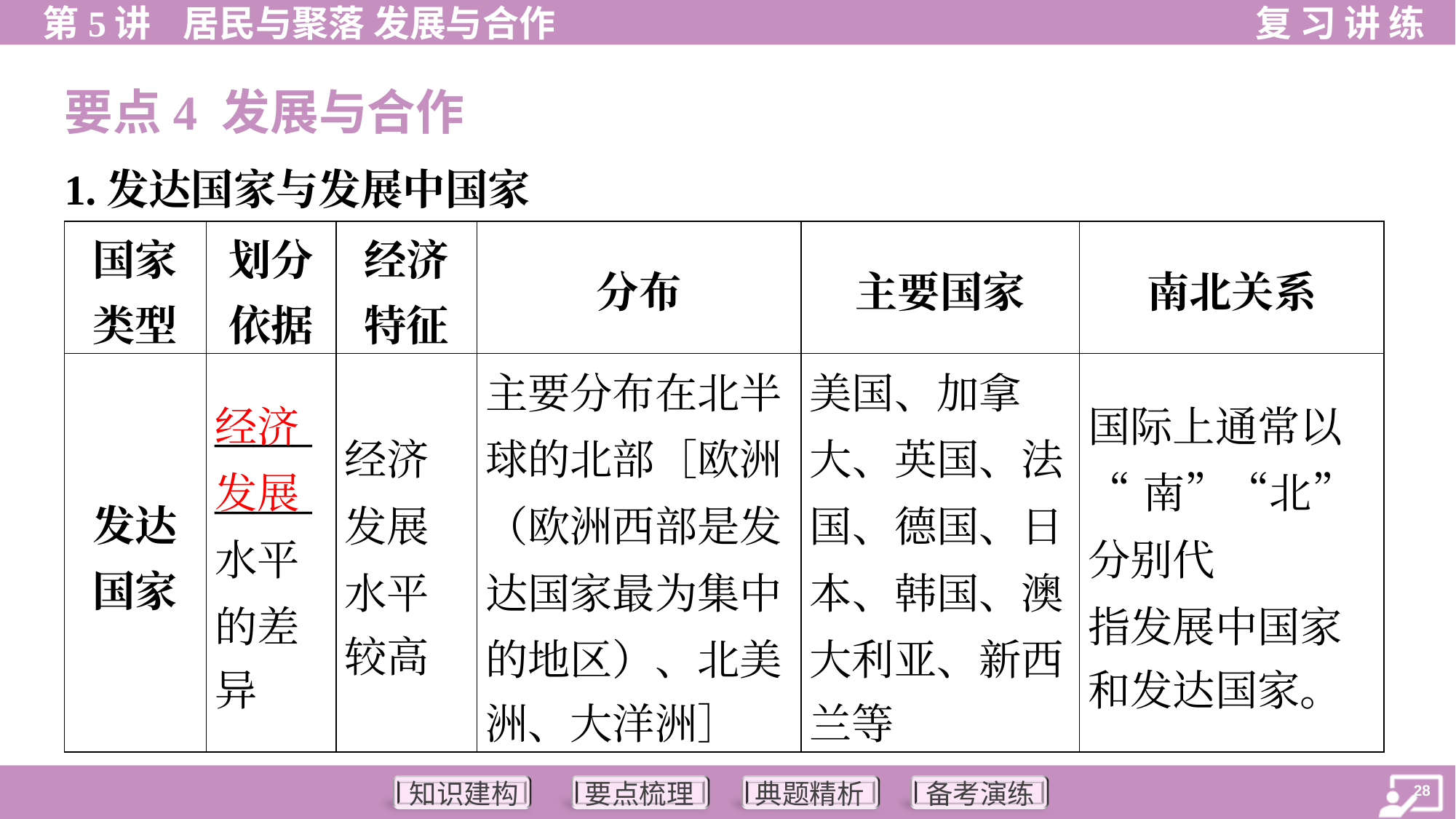

要点4 发展与合作
1.发达国家与发展中国家
| 国家 类型 | 划分 依据 | 经济 特征 | 分布 | 主要国家 | 南北关系 |
| --- | --- | --- | --- | --- | --- |
| 发达 国家 | \_\_\_\_\_ \_\_\_\_\_ 水平 的差 异 | 经济 发展 水平 较高 | 主要分布在北半 球的北部［欧洲 （欧洲西部是发 达国家最为集中 的地区）、北美 洲、大洋洲］ | 美国、加拿 大、英国、法 国、德国、日 本、韩国、澳 大利亚、新西 兰等 | 国际上通常以 “南”“北”分别代 指发展中国家 和发达国家。 |
经济发展